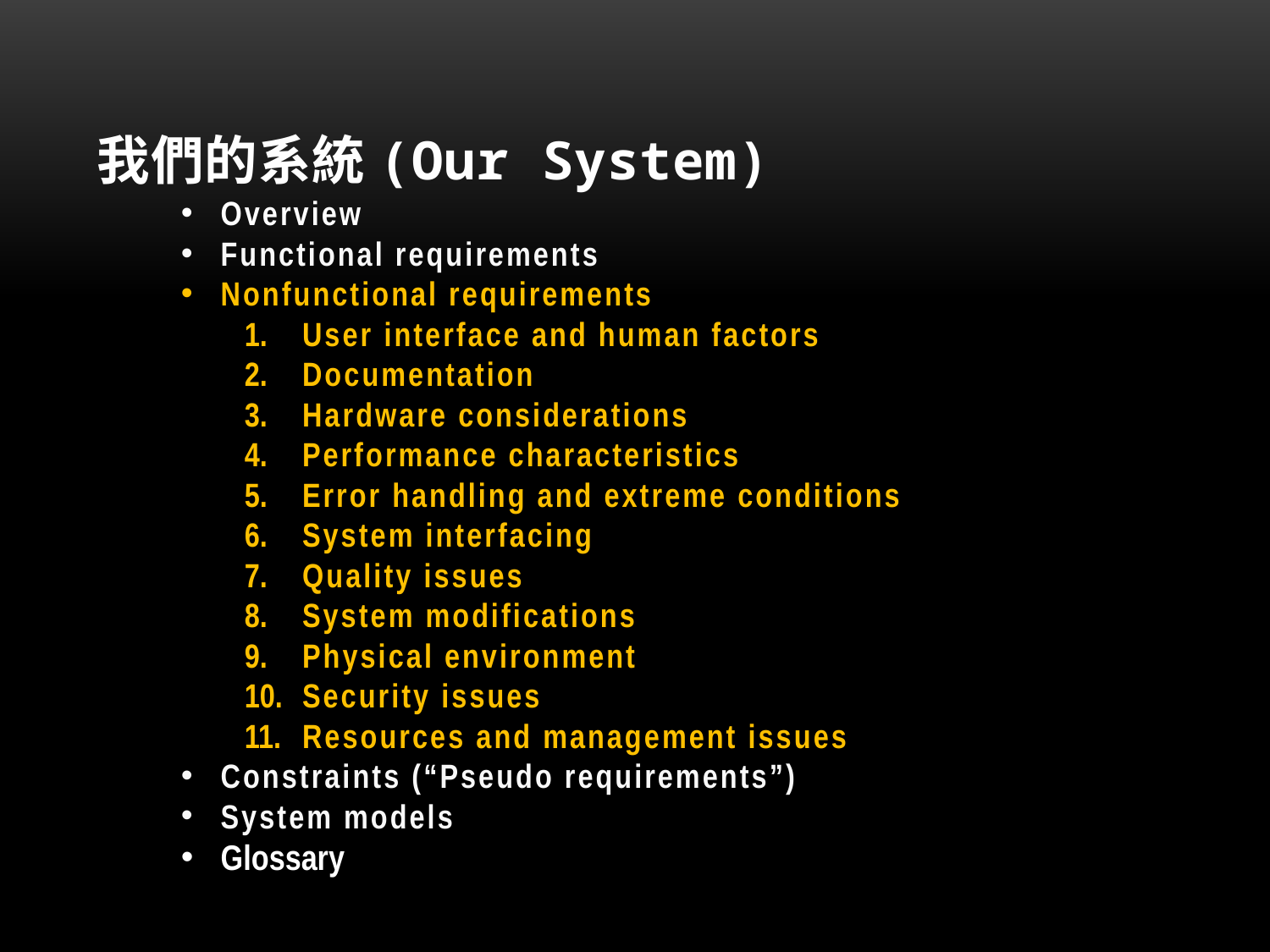

# 我們的系統(Our System)
Overview
Functional requirements
Nonfunctional requirements
 User interface and human factors
 Documentation
 Hardware considerations
 Performance characteristics
 Error handling and extreme conditions
 System interfacing
 Quality issues
 System modifications
 Physical environment
 Security issues
 Resources and management issues
Constraints (“Pseudo requirements”)
System models
Glossary